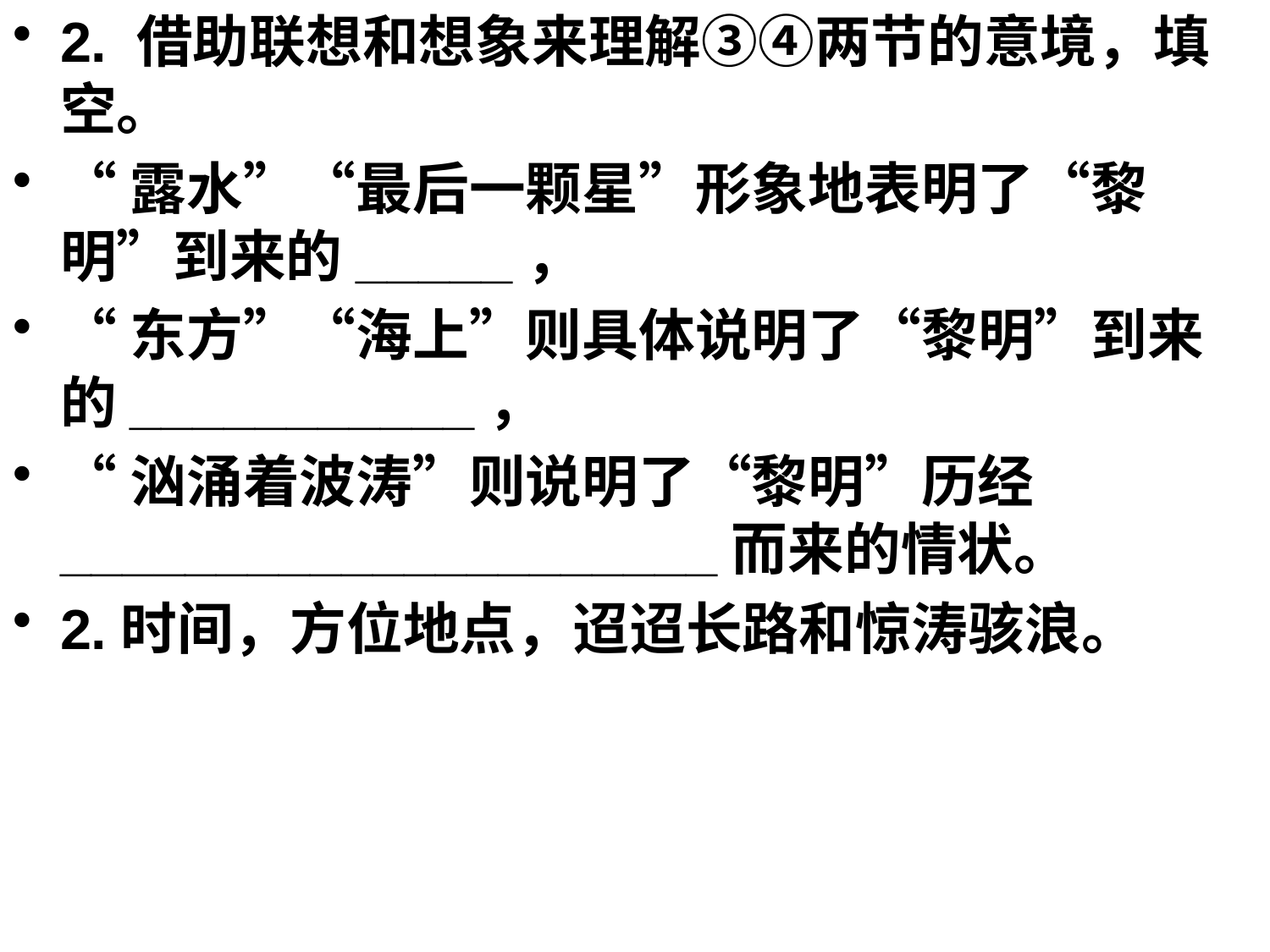

2. 借助联想和想象来理解③④两节的意境，填空。
“露水”“最后一颗星”形象地表明了“黎明”到来的_____，
“东方”“海上”则具体说明了“黎明”到来的___________，
“汹涌着波涛”则说明了“黎明”历经_____________________而来的情状。
2.时间，方位地点，迢迢长路和惊涛骇浪。